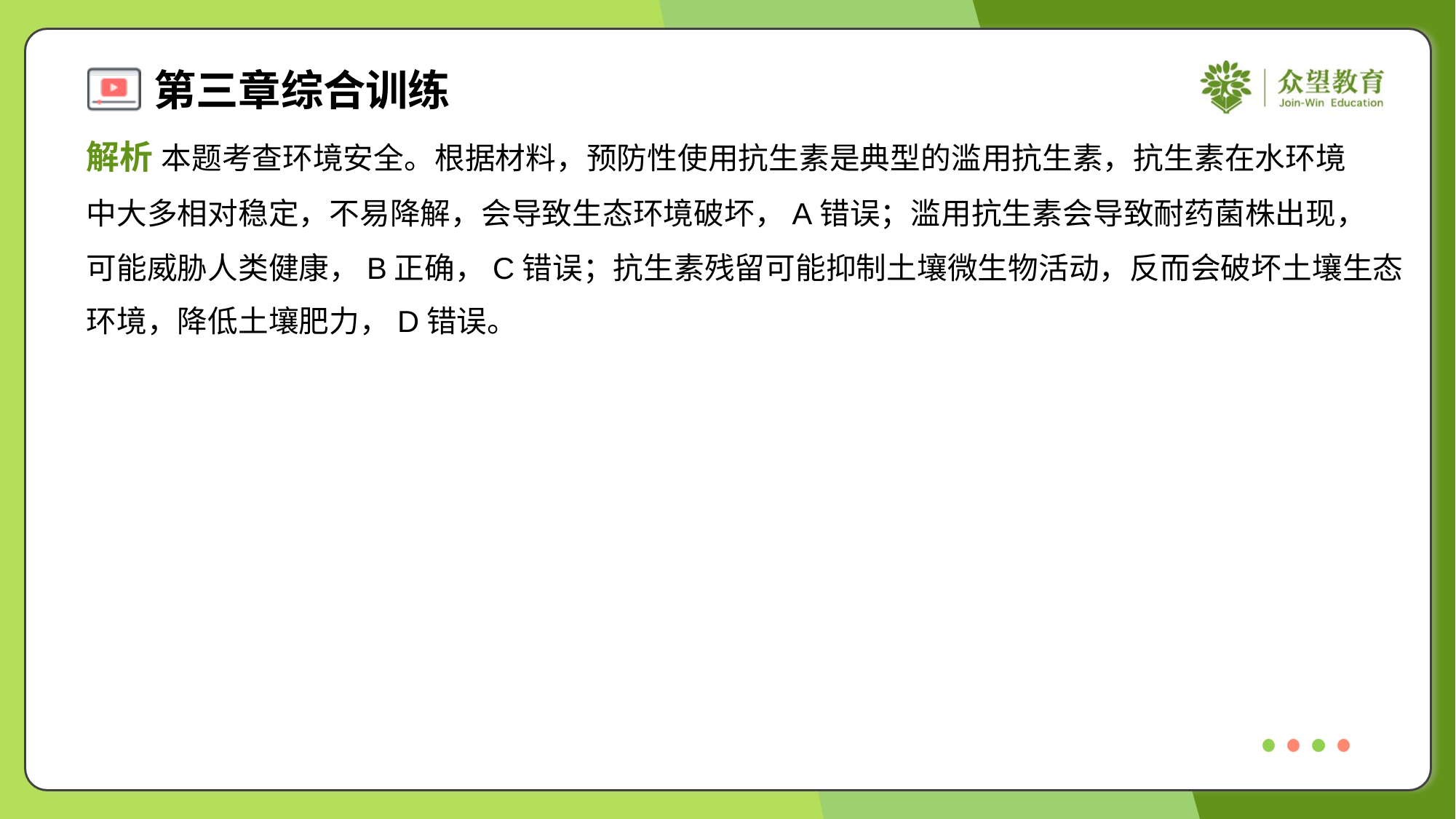

解析 本题考查环境安全。根据材料，预防性使用抗生素是典型的滥用抗生素，抗生素在水环境
中大多相对稳定，不易降解，会导致生态环境破坏，A错误；滥用抗生素会导致耐药菌株出现，
可能威胁人类健康，B正确，C错误；抗生素残留可能抑制土壤微生物活动，反而会破坏土壤生态
环境，降低土壤肥力，D错误。